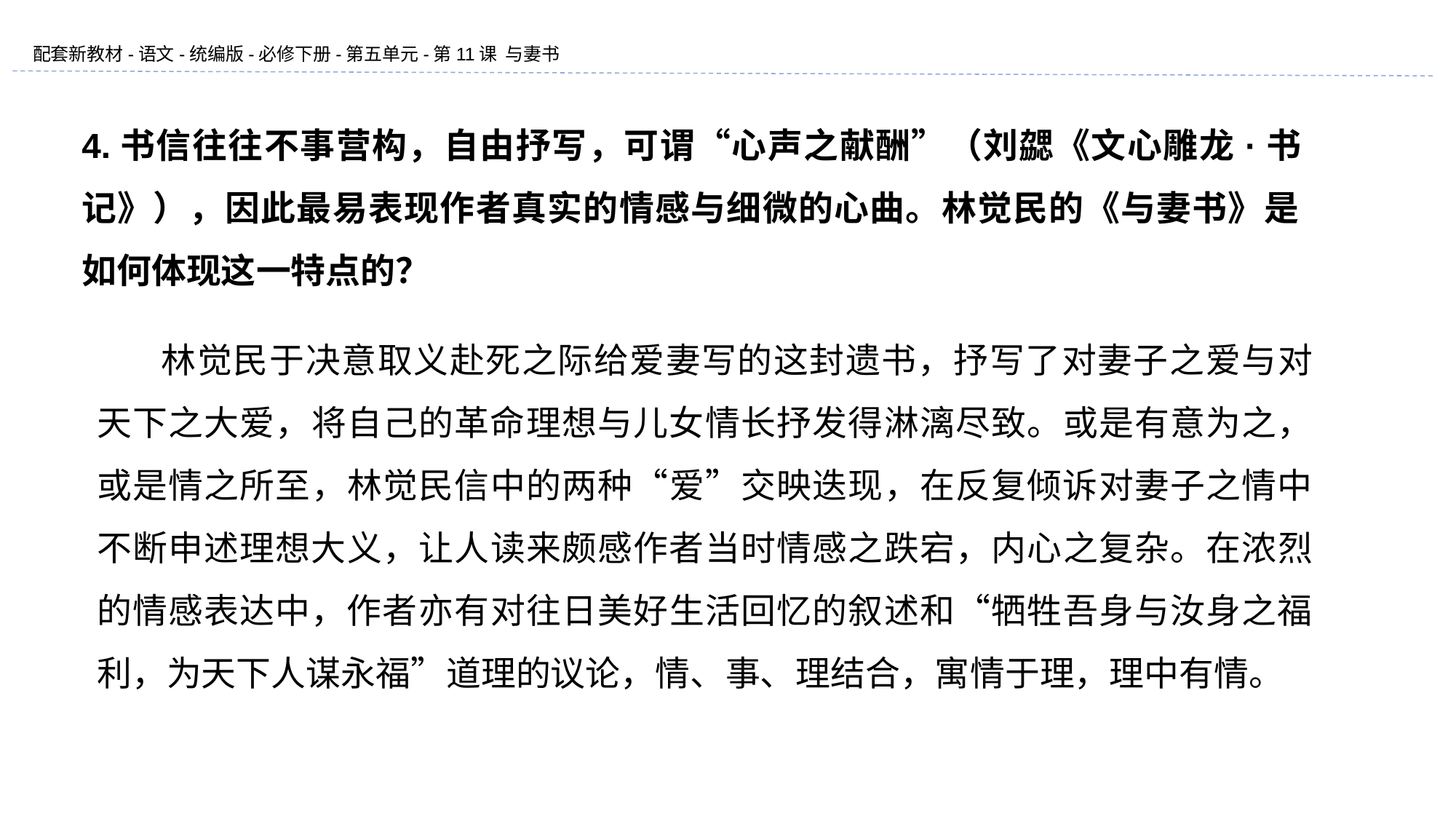

4.书信往往不事营构，自由抒写，可谓“心声之献酬”（刘勰《文心雕龙·书记》），因此最易表现作者真实的情感与细微的心曲。林觉民的《与妻书》是如何体现这一特点的？
林觉民于决意取义赴死之际给爱妻写的这封遗书，抒写了对妻子之爱与对天下之大爱，将自己的革命理想与儿女情长抒发得淋漓尽致。或是有意为之，或是情之所至，林觉民信中的两种“爱”交映迭现，在反复倾诉对妻子之情中不断申述理想大义，让人读来颇感作者当时情感之跌宕，内心之复杂。在浓烈的情感表达中，作者亦有对往日美好生活回忆的叙述和“牺牲吾身与汝身之福利，为天下人谋永福”道理的议论，情、事、理结合，寓情于理，理中有情。